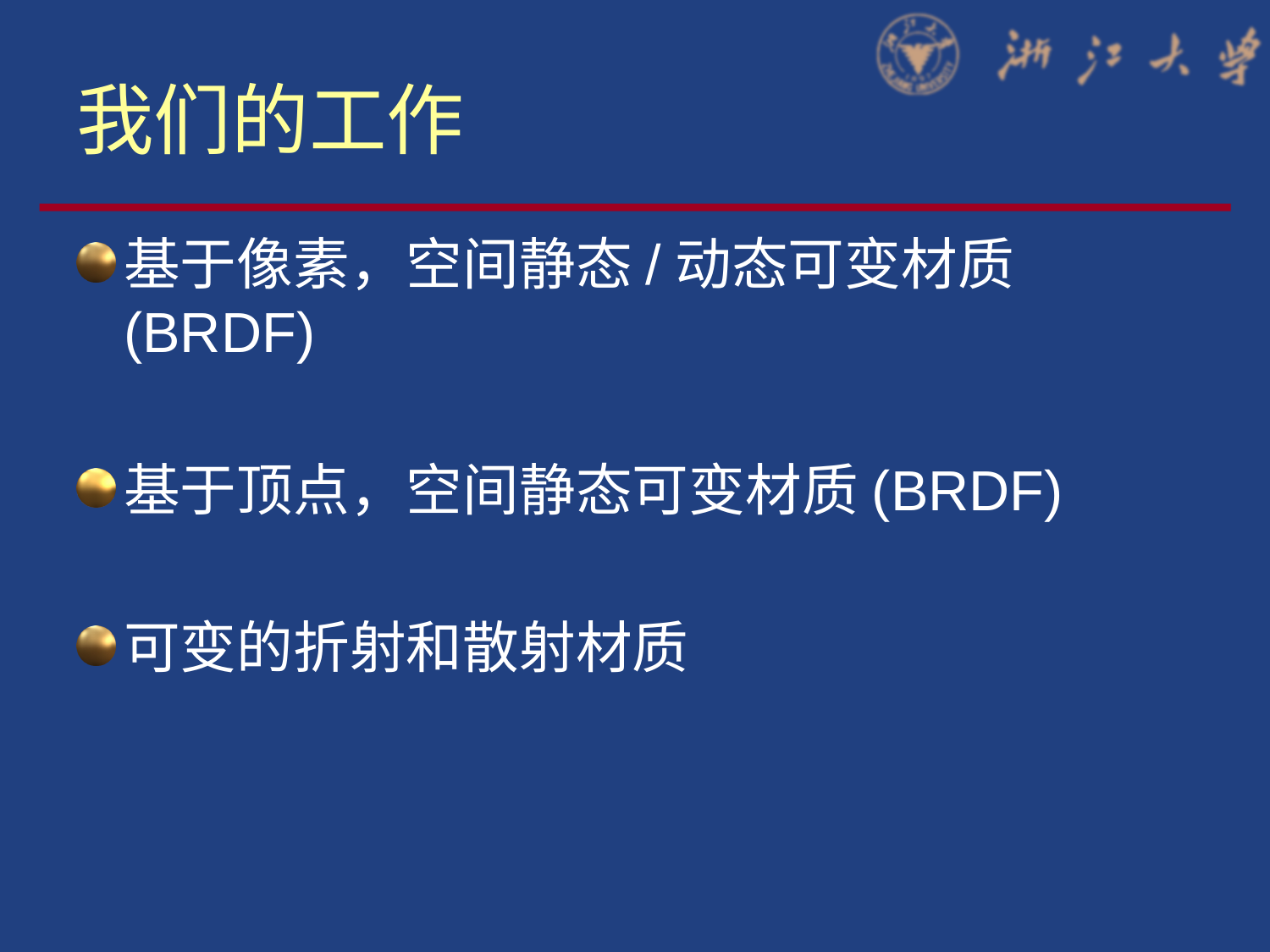

# 我们的工作
基于像素，空间静态/动态可变材质(BRDF)

基于顶点，空间静态可变材质(BRDF)

可变的折射和散射材质